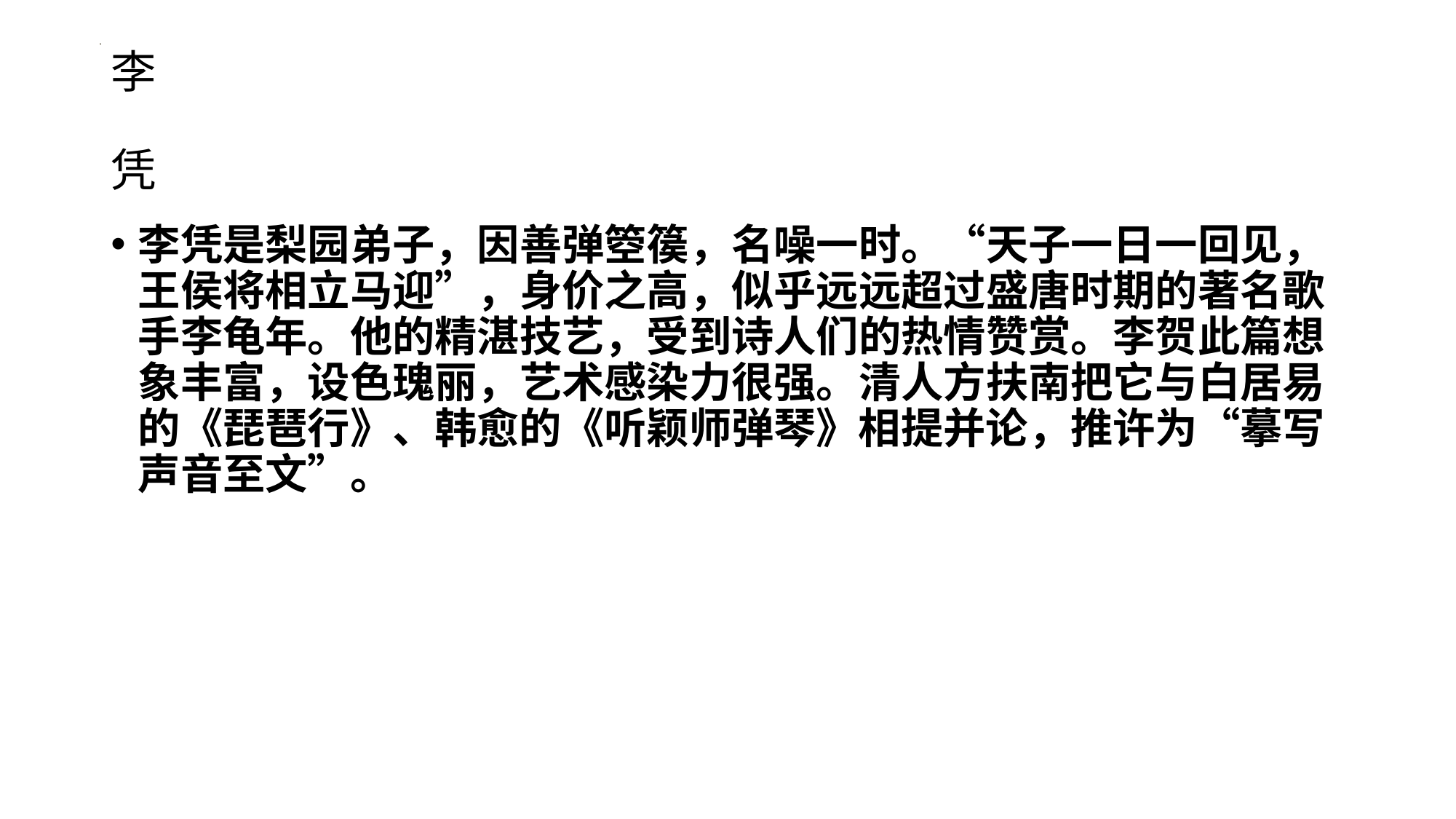

# 李 凭
李凭是梨园弟子，因善弹箜篌，名噪一时。“天子一日一回见，王侯将相立马迎”，身价之高，似乎远远超过盛唐时期的著名歌手李龟年。他的精湛技艺，受到诗人们的热情赞赏。李贺此篇想象丰富，设色瑰丽，艺术感染力很强。清人方扶南把它与白居易的《琵琶行》、韩愈的《听颖师弹琴》相提并论，推许为“摹写声音至文”。